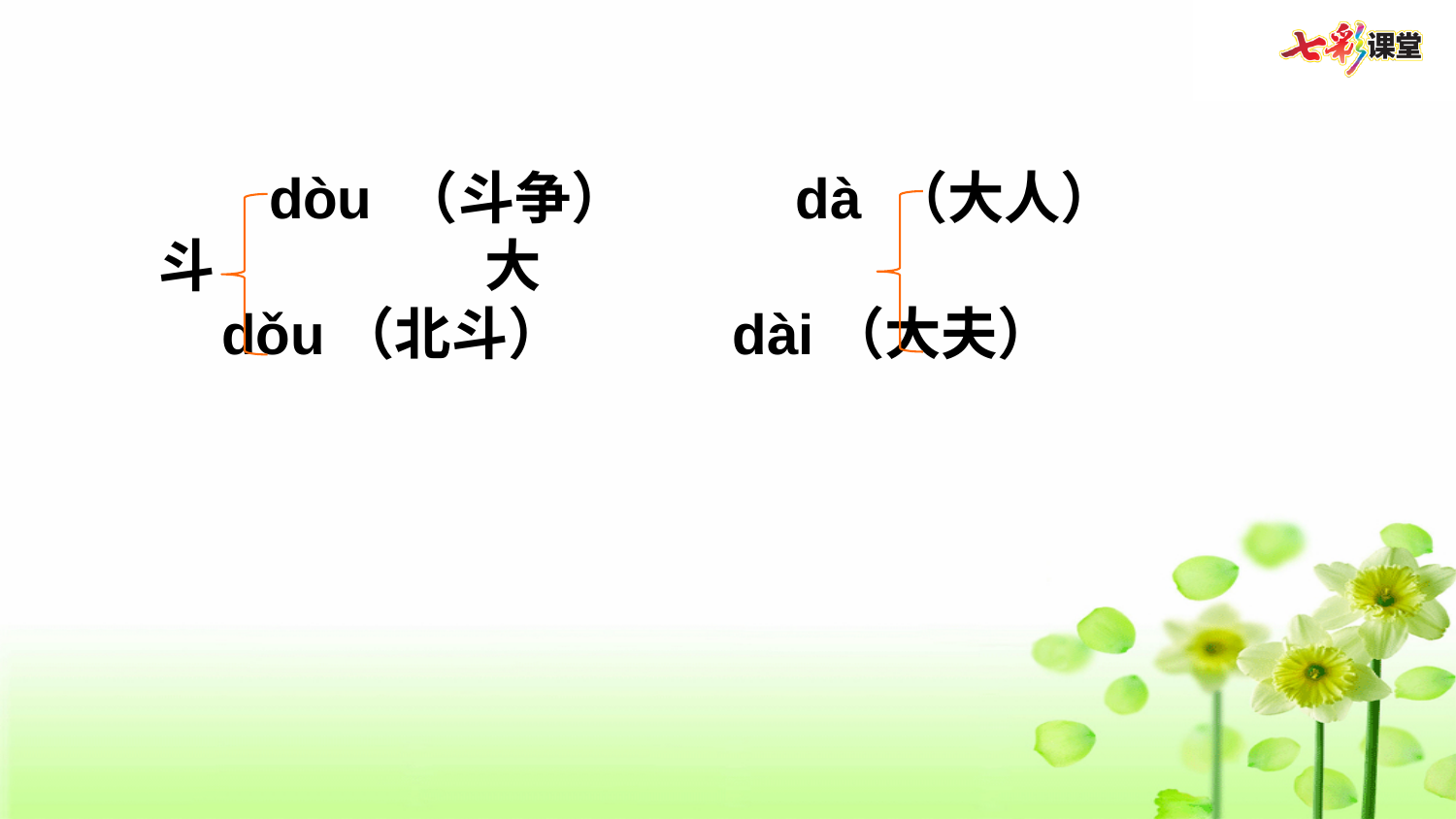

dòu （斗争）            dà （大人）
斗                     大
    dǒu（北斗）            dài（大夫）